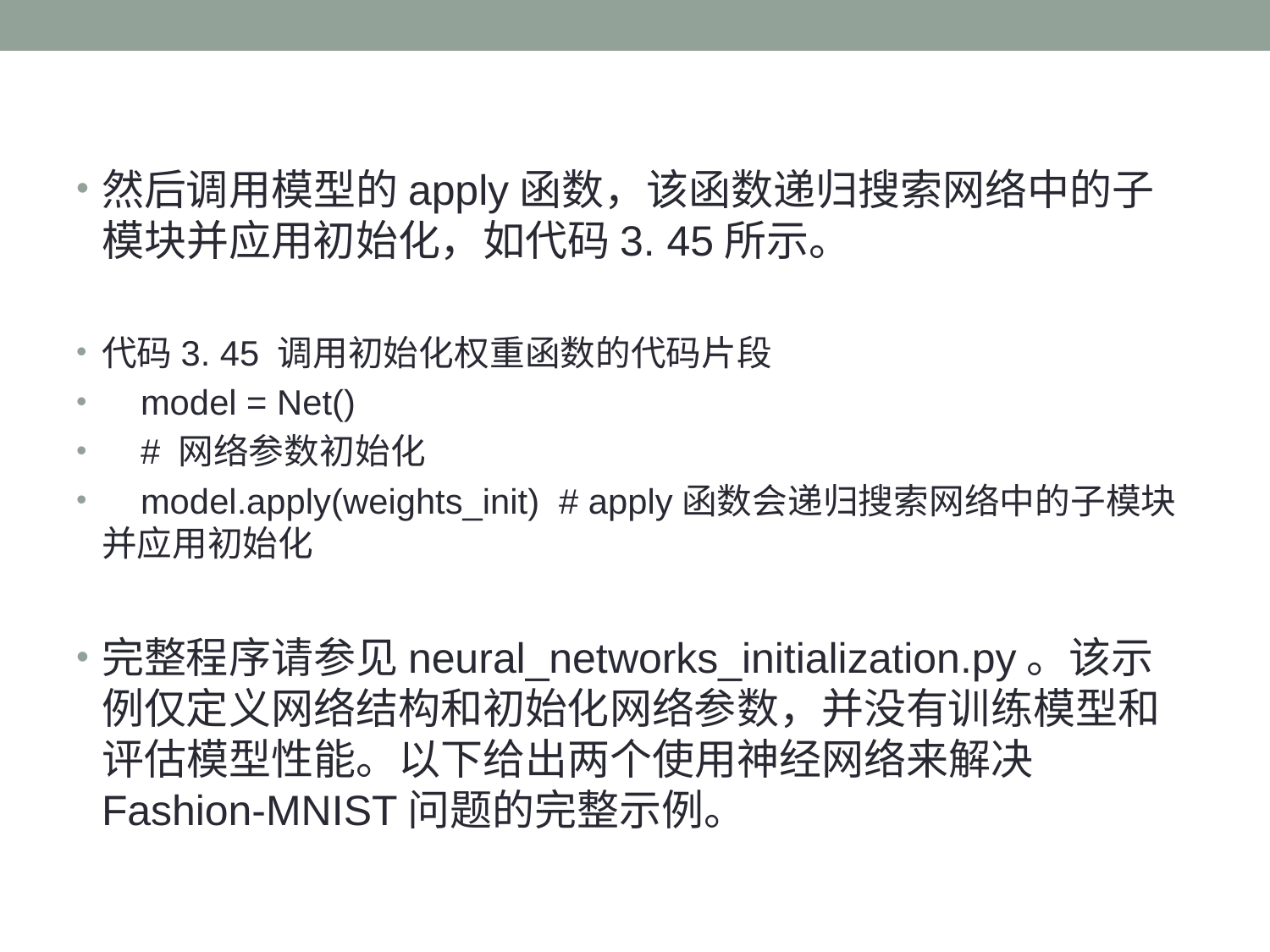

然后调用模型的apply函数，该函数递归搜索网络中的子模块并应用初始化，如代码3. 45所示。

代码3. 45 调用初始化权重函数的代码片段
    model = Net()
    # 网络参数初始化
    model.apply(weights_init)  # apply函数会递归搜索网络中的子模块并应用初始化

完整程序请参见neural_networks_initialization.py。该示例仅定义网络结构和初始化网络参数，并没有训练模型和评估模型性能。以下给出两个使用神经网络来解决Fashion-MNIST问题的完整示例。